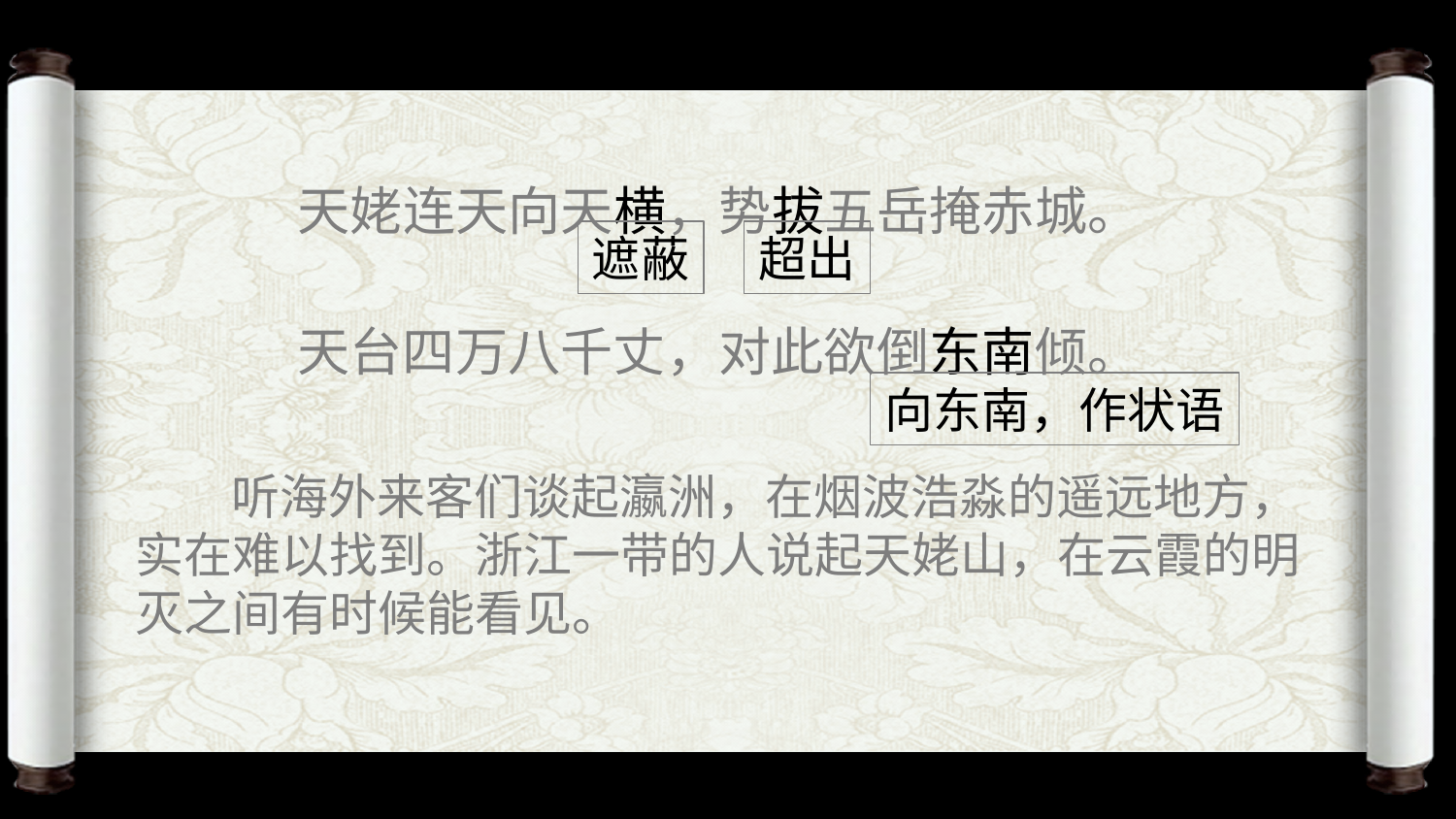

天姥连天向天横，势拔五岳掩赤城。
天台四万八千丈，对此欲倒东南倾。
遮蔽
超出
向东南，作状语
听海外来客们谈起瀛洲，在烟波浩淼的遥远地方，实在难以找到。浙江一带的人说起天姥山，在云霞的明灭之间有时候能看见。